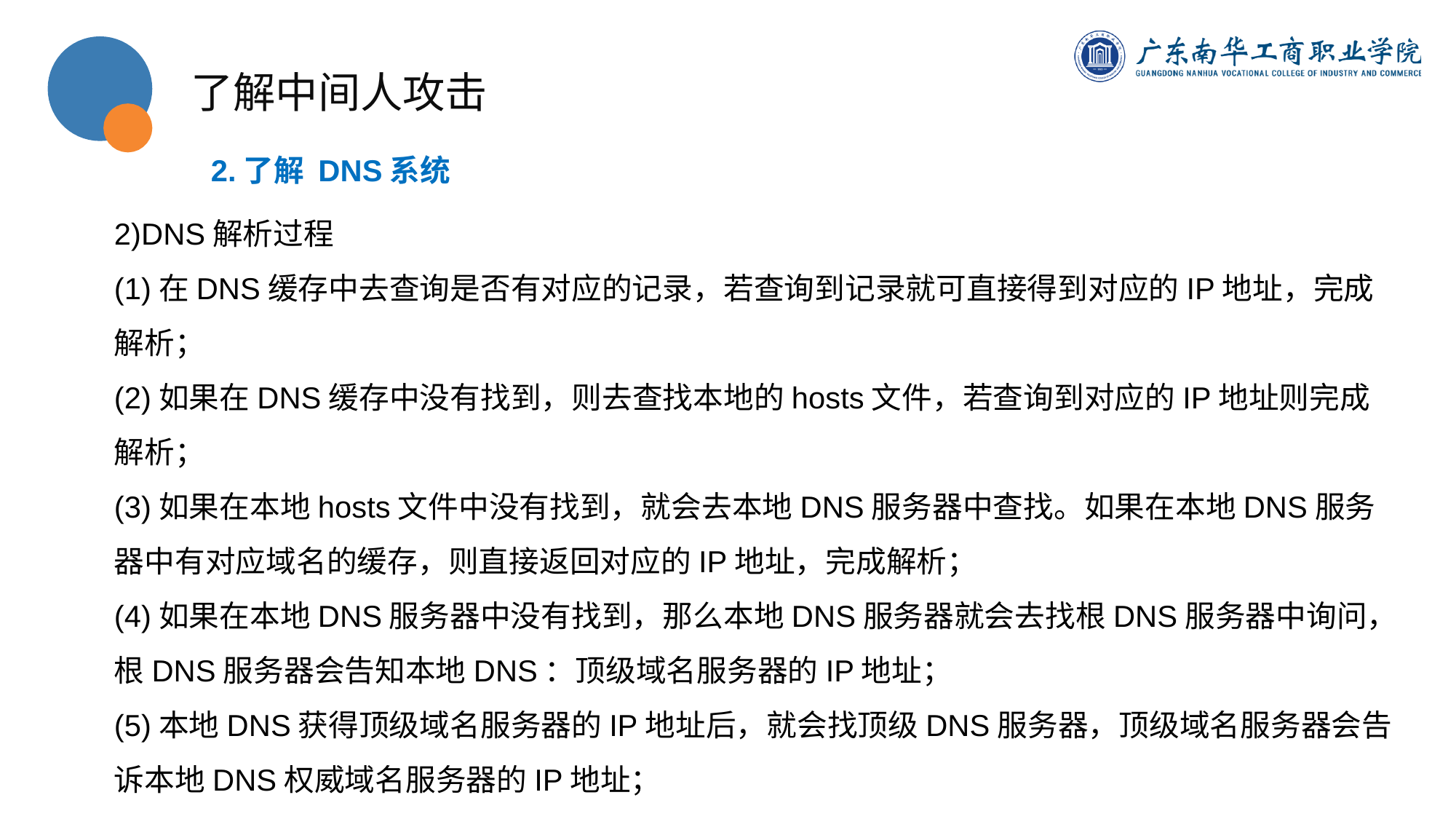

了解中间人攻击

2.了解 DNS系统
2)DNS解析过程
(1)在DNS缓存中去查询是否有对应的记录，若查询到记录就可直接得到对应的IP地址，完成解析；
(2)如果在DNS缓存中没有找到，则去查找本地的hosts文件，若查询到对应的IP地址则完成解析；
(3)如果在本地hosts文件中没有找到，就会去本地DNS服务器中查找。如果在本地DNS服务器中有对应域名的缓存，则直接返回对应的IP地址，完成解析；
(4)如果在本地DNS服务器中没有找到，那么本地DNS服务器就会去找根DNS服务器中询问，根DNS服务器会告知本地DNS：顶级域名服务器的IP地址；
(5)本地DNS获得顶级域名服务器的IP地址后，就会找顶级DNS服务器，顶级域名服务器会告诉本地DNS权威域名服务器的IP地址；
(6)本地DNS服务器通过权威域名服务器查询域名对应的IP地址，最终将该域名对应的IP地址返回给请求访问的主机，此时整个域名解析过程就完成。